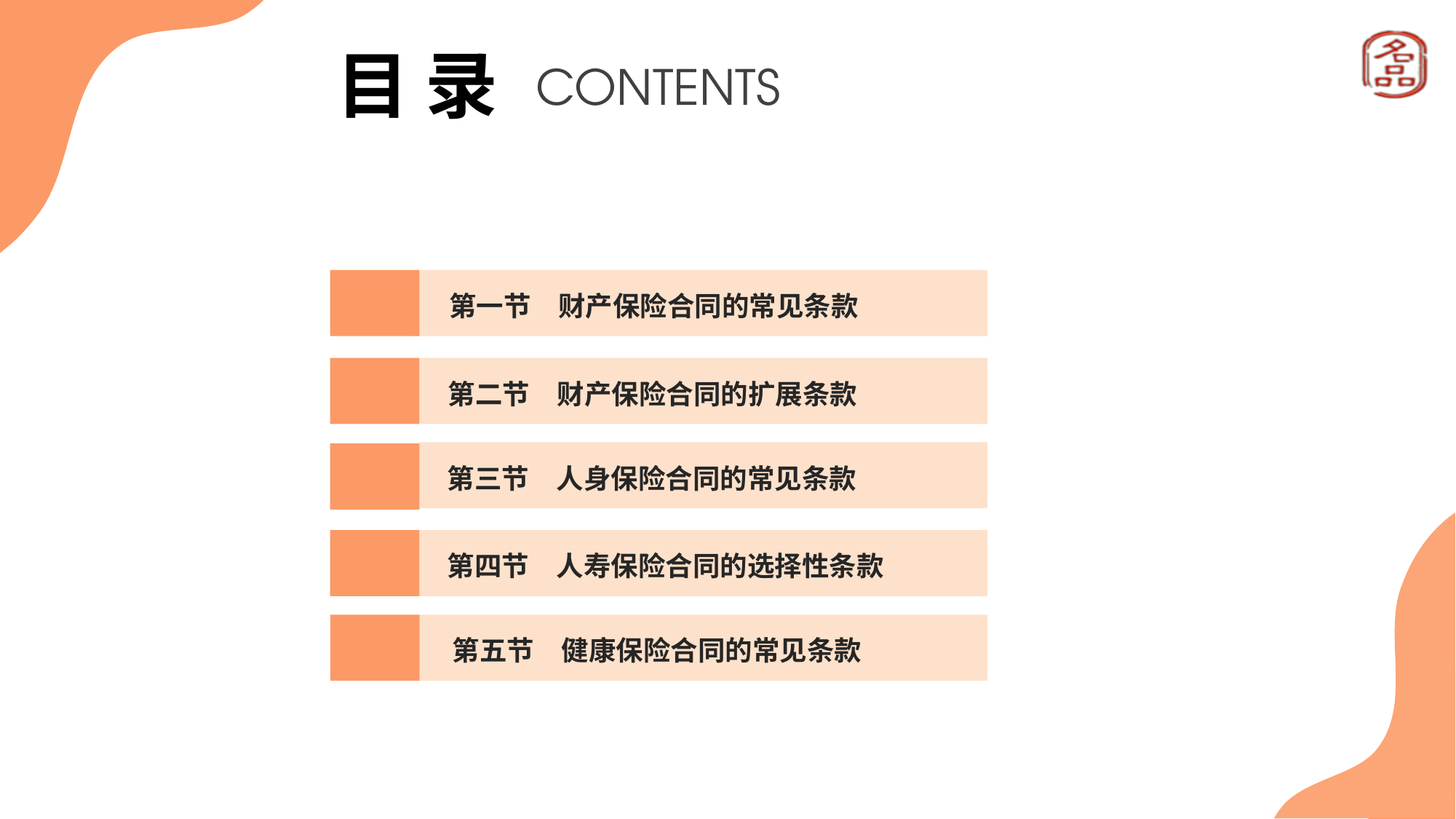

目 录
CONTENTS

第一节　财产保险合同的常见条款

第二节　财产保险合同的扩展条款

第三节　人身保险合同的常见条款

第四节　人寿保险合同的选择性条款

第五节　健康保险合同的常见条款